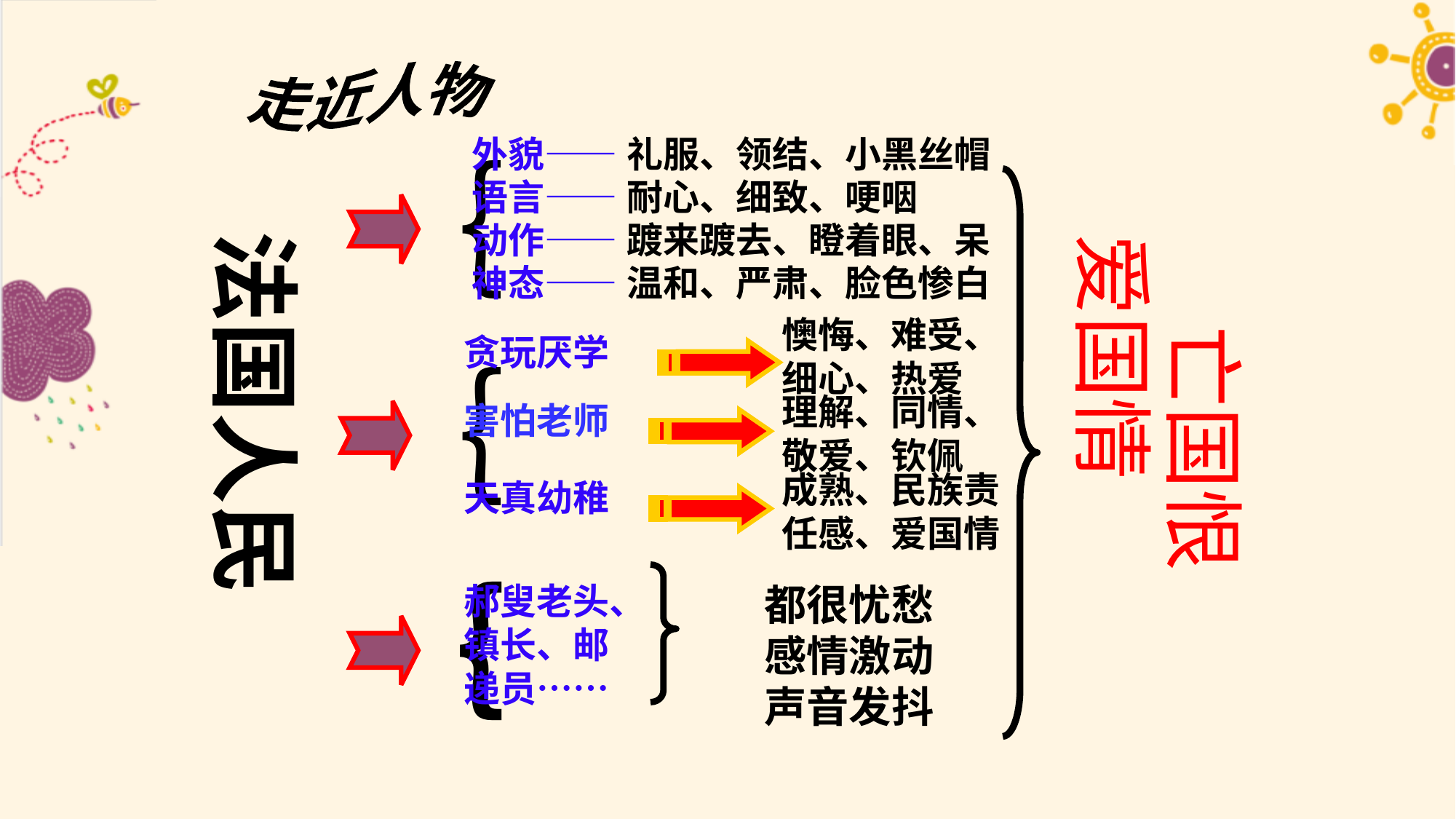

走近人物
外貌——
礼服、领结、小黑丝帽
｛

语言——
耐心、细致、哽咽

动作——
踱来踱去、瞪着眼、呆
法国人民
爱国情
神态——
温和、严肃、脸色惨白
懊悔、难受、细心、热爱
亡国恨
贪玩厌学
｛

理解、同情、敬爱、钦佩
害怕老师

成熟、民族责任感、爱国情
天真幼稚

｛

都很忧愁感情激动声音发抖
郝叟老头、镇长、邮递员……